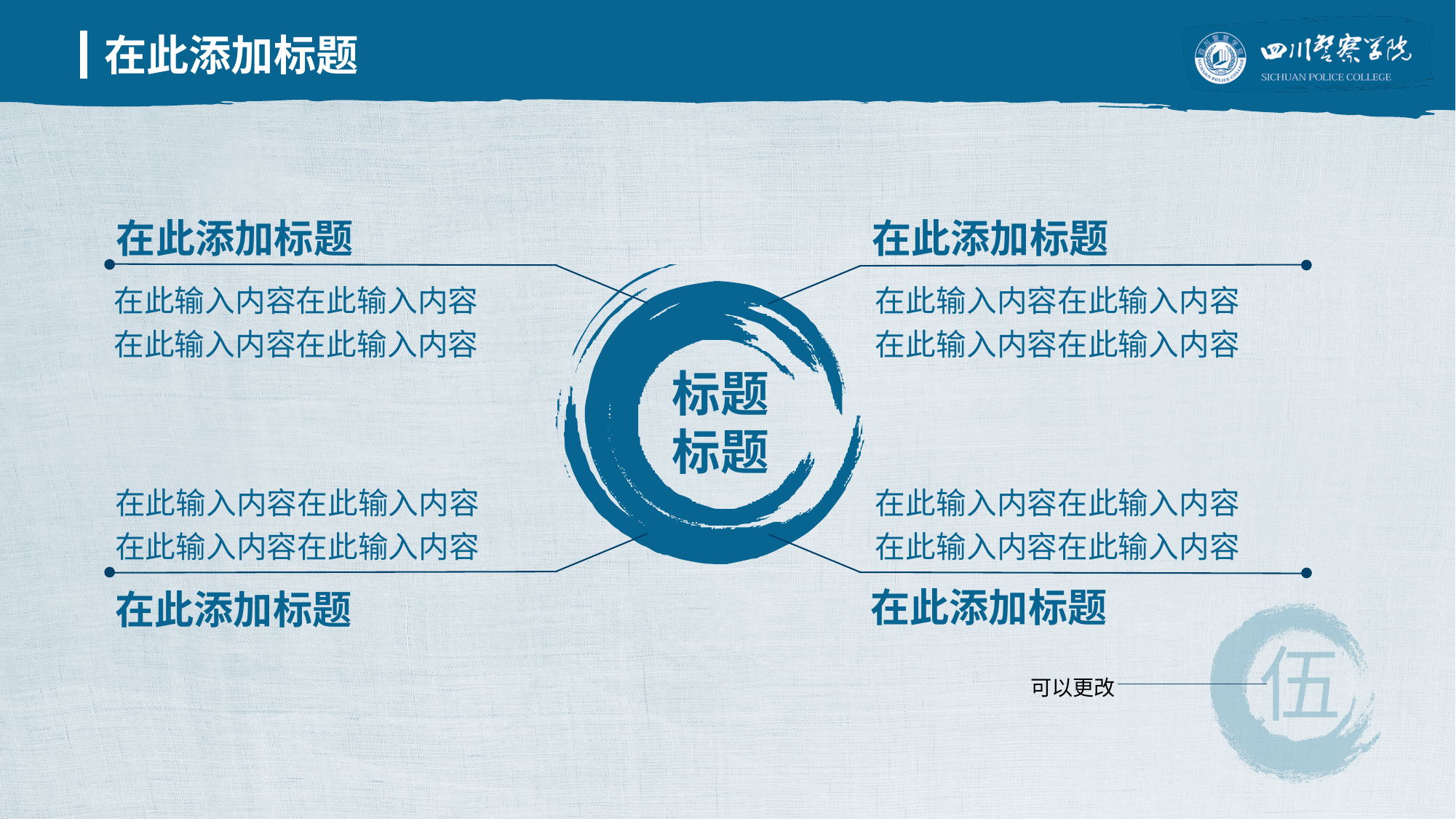

在此添加标题
在此添加标题
在此添加标题

在此输入内容在此输入内容在此输入内容在此输入内容
在此输入内容在此输入内容在此输入内容在此输入内容
标题
标题
在此输入内容在此输入内容
在此输入内容在此输入内容
在此输入内容在此输入内容
在此输入内容在此输入内容

在此添加标题
在此添加标题
伍
可以更改